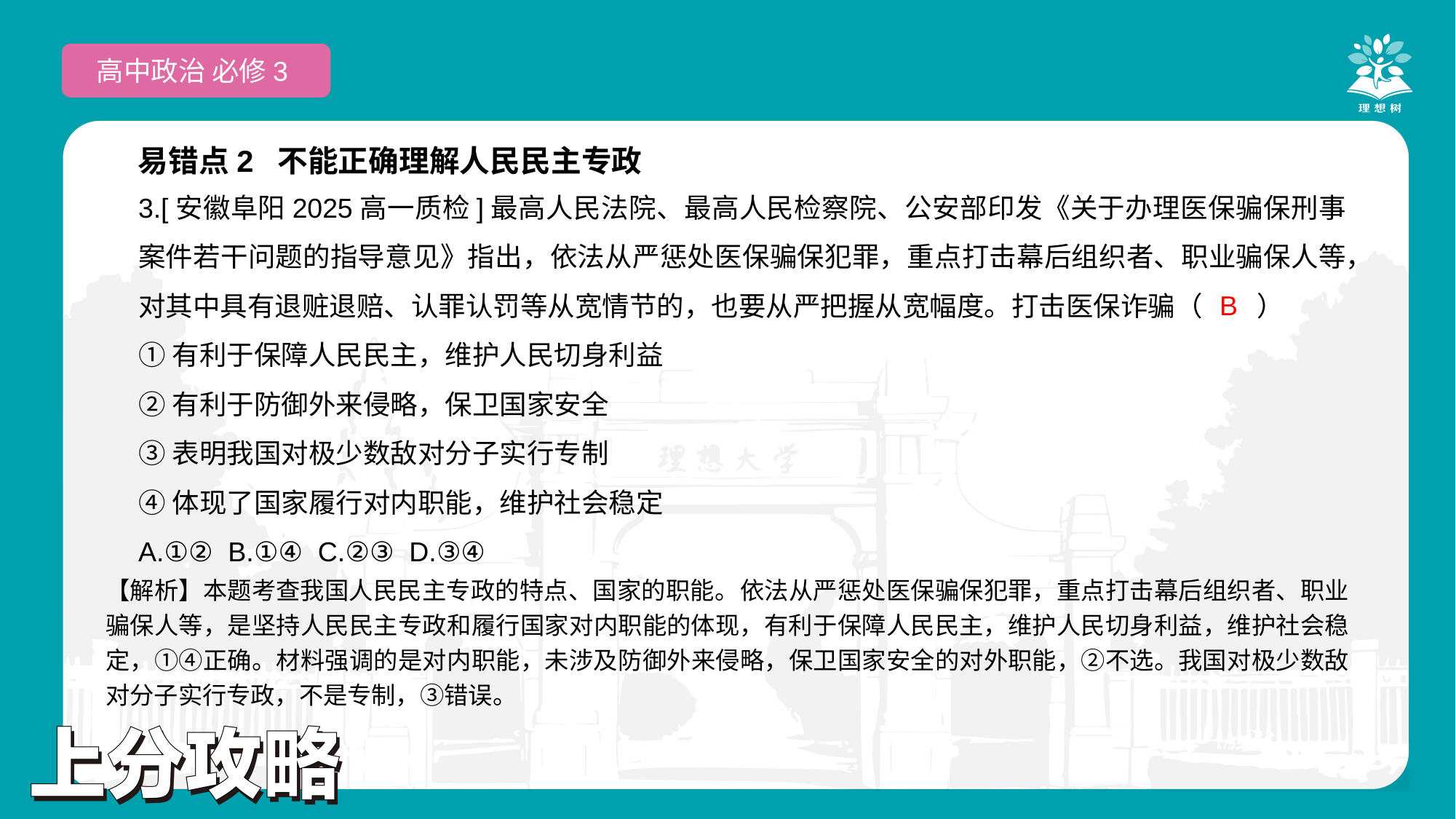

高中政治 必修3
易错点2  不能正确理解人民民主专政
3.[安徽阜阳2025高一质检]最高人民法院、最高人民检察院、公安部印发《关于办理医保骗保刑事案件若干问题的指导意见》指出，依法从严惩处医保骗保犯罪，重点打击幕后组织者、职业骗保人等，对其中具有退赃退赔、认罪认罚等从宽情节的，也要从严把握从宽幅度。打击医保诈骗（　　）
①有利于保障人民民主，维护人民切身利益
②有利于防御外来侵略，保卫国家安全
③表明我国对极少数敌对分子实行专制
④体现了国家履行对内职能，维护社会稳定
A.①②  B.①④  C.②③  D.③④
B
【解析】本题考查我国人民民主专政的特点、国家的职能。依法从严惩处医保骗保犯罪，重点打击幕后组织者、职业骗保人等，是坚持人民民主专政和履行国家对内职能的体现，有利于保障人民民主，维护人民切身利益，维护社会稳定，①④正确。材料强调的是对内职能，未涉及防御外来侵略，保卫国家安全的对外职能，②不选。我国对极少数敌对分子实行专政，不是专制，③错误。